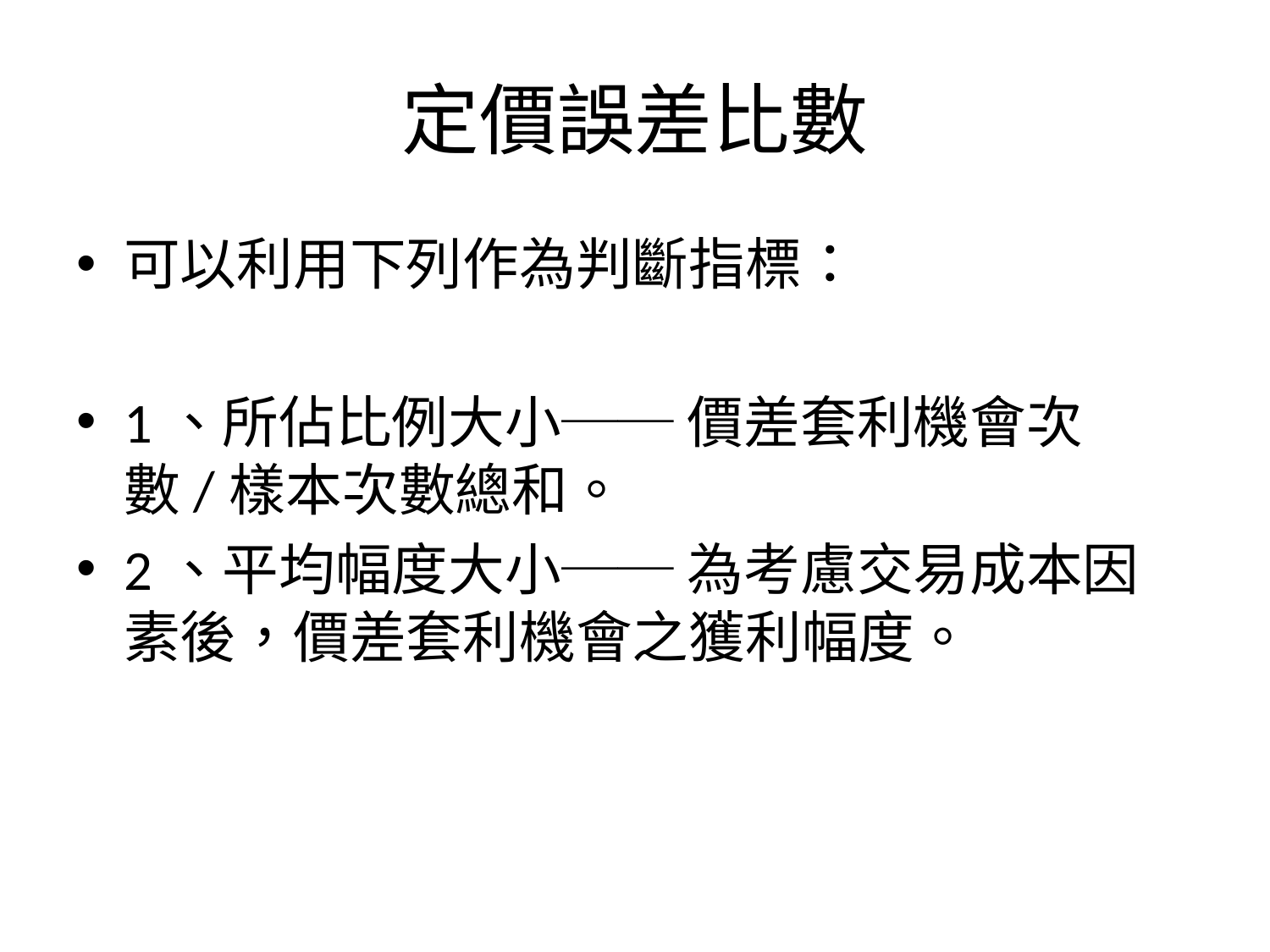

# 定價誤差比數
可以利用下列作為判斷指標：

1、所佔比例大小── 價差套利機會次數/樣本次數總和。
2、平均幅度大小── 為考慮交易成本因素後，價差套利機會之獲利幅度。